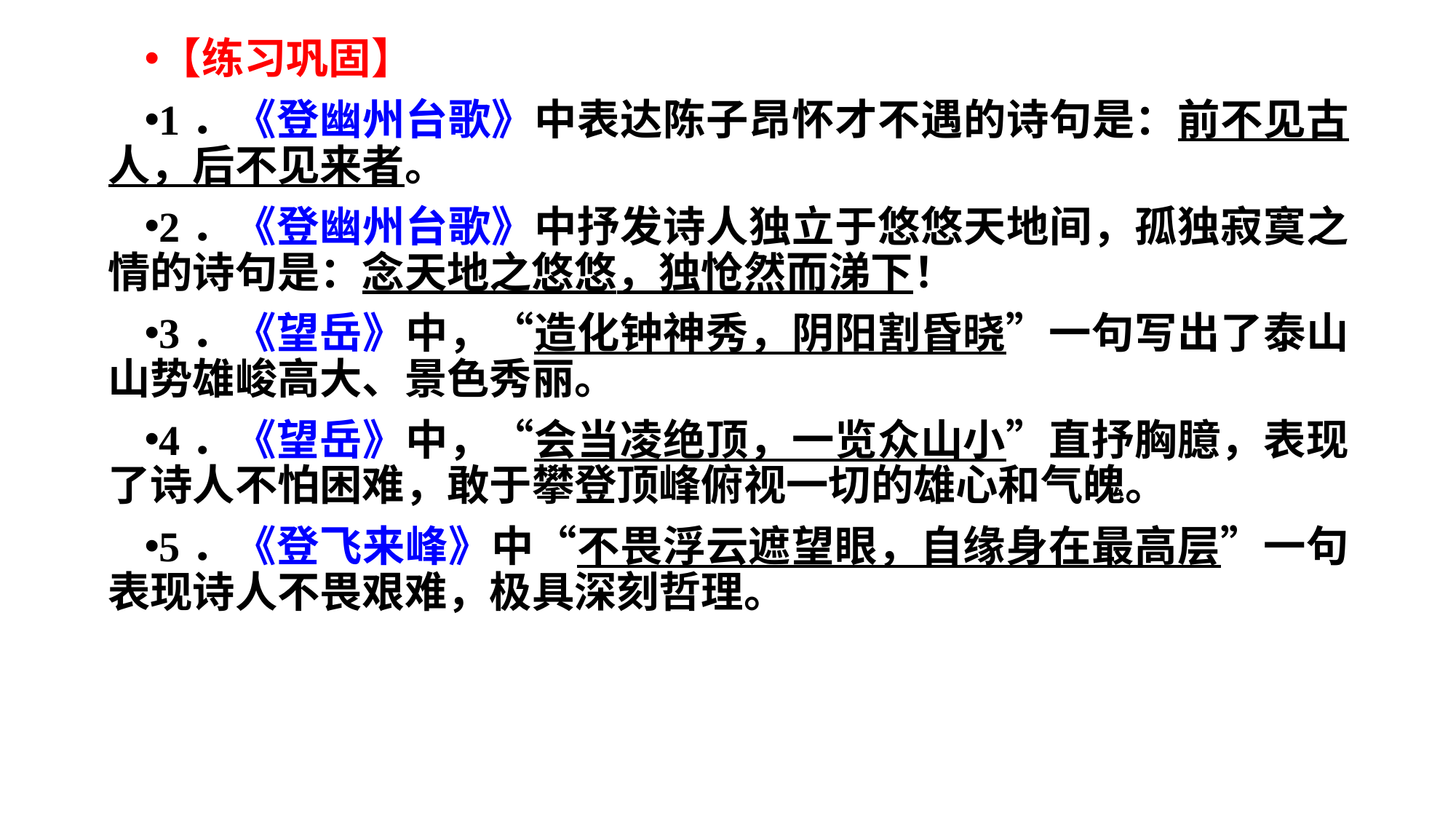

【练习巩固】
1．《登幽州台歌》中表达陈子昂怀才不遇的诗句是：前不见古人，后不见来者。
2．《登幽州台歌》中抒发诗人独立于悠悠天地间，孤独寂寞之情的诗句是：念天地之悠悠，独怆然而涕下！
3．《望岳》中，“造化钟神秀，阴阳割昏晓”一句写出了泰山山势雄峻高大、景色秀丽。
4．《望岳》中，“会当凌绝顶，一览众山小”直抒胸臆，表现了诗人不怕困难，敢于攀登顶峰俯视一切的雄心和气魄。
5．《登飞来峰》中“不畏浮云遮望眼，自缘身在最高层”一句表现诗人不畏艰难，极具深刻哲理。